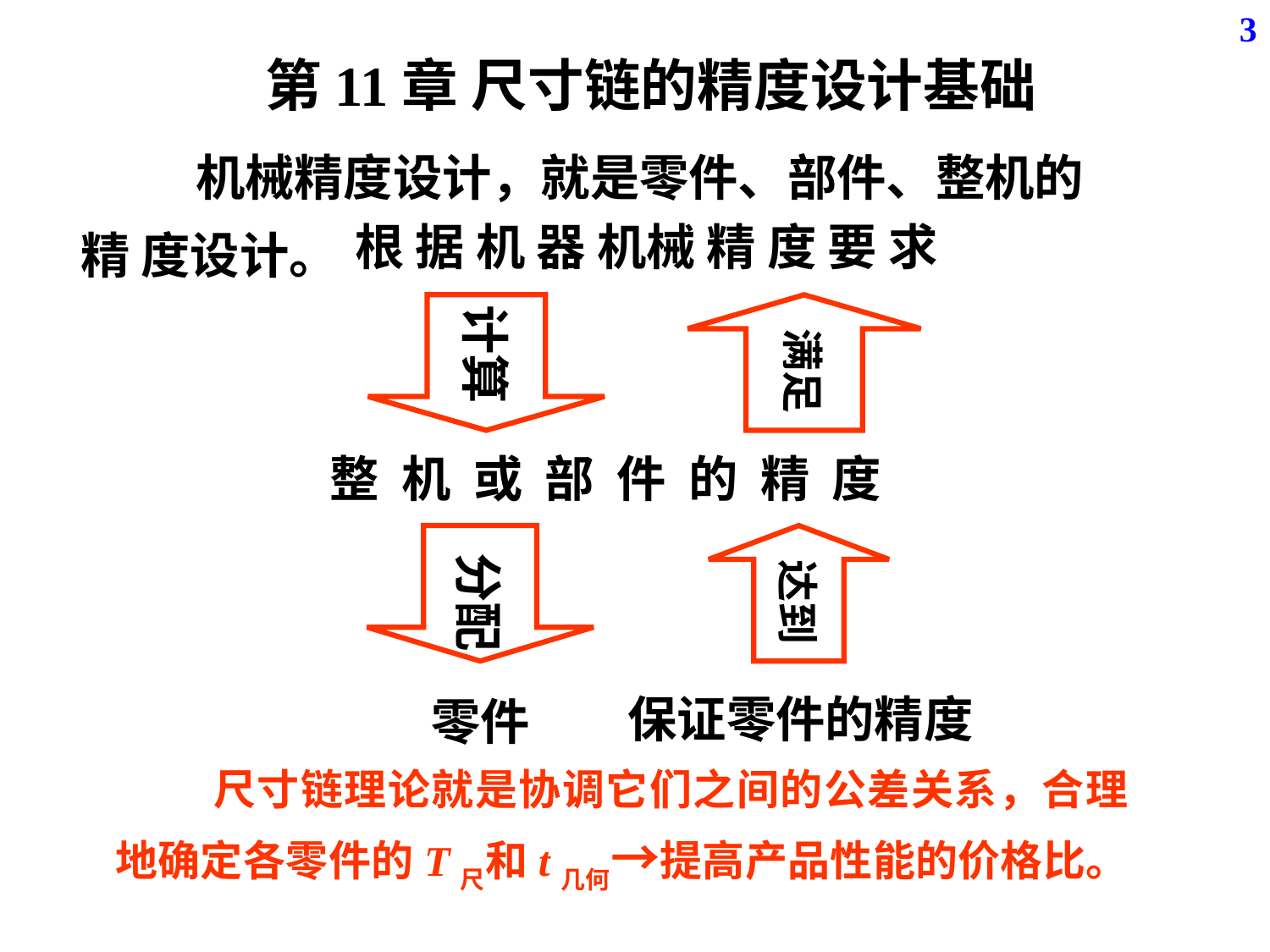

3
第11章 尺寸链的精度设计基础
        机械精度设计，就是零件、部件、整机的精 度设计。
根 据 机 器 机械 精 度 要 求
计算
满足
整  机  或  部  件  的  精  度
  分配
达到
保证零件的精度
   零件
        尺寸链理论就是协调它们之间的公差关系，合理地确定各零件的T尺和t几何→提高产品性能的价格比。